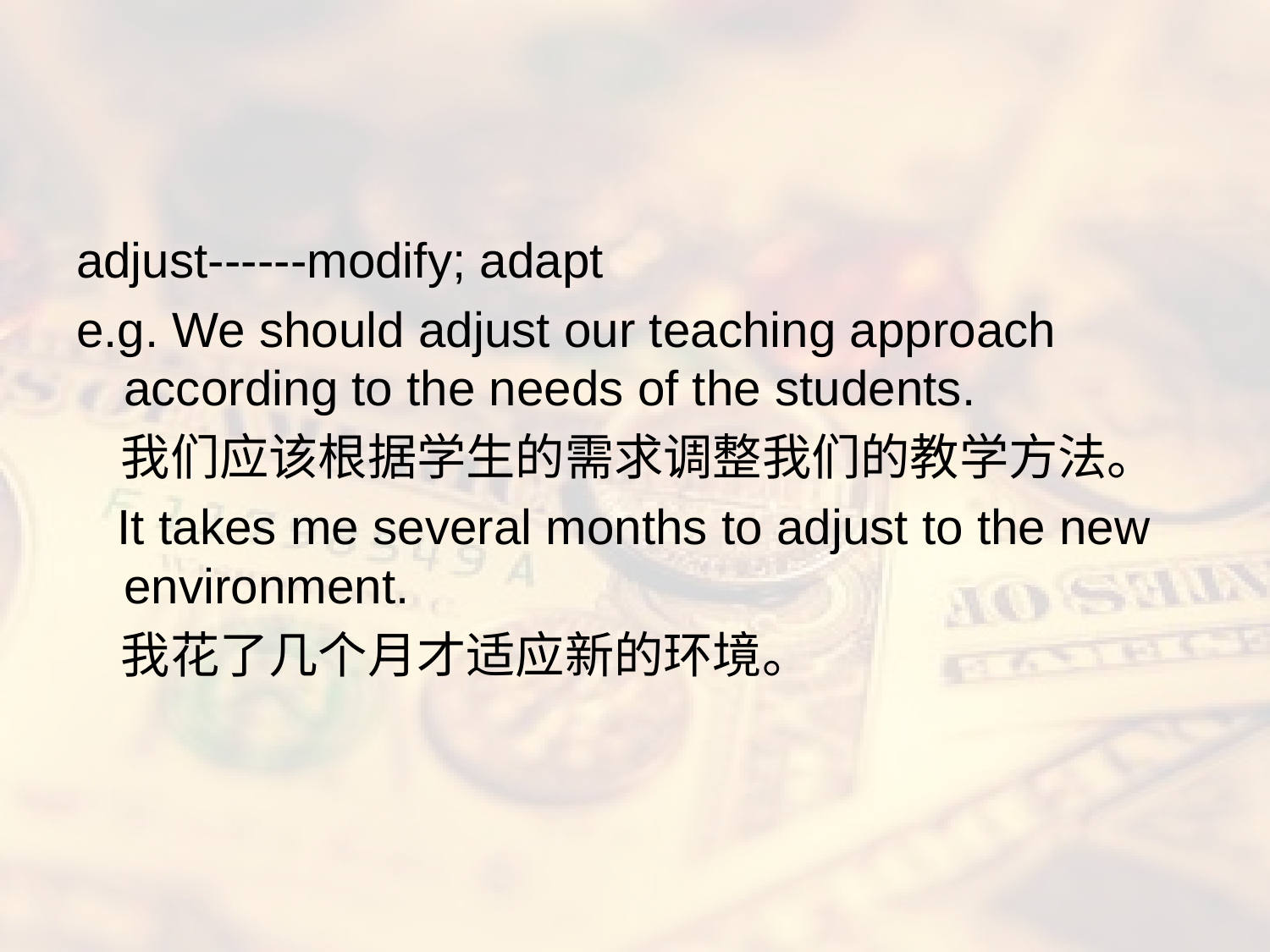

#
adjust------modify; adapt
e.g. We should adjust our teaching approach according to the needs of the students.
   我们应该根据学生的需求调整我们的教学方法。
   It takes me several months to adjust to the new environment.
   我花了几个月才适应新的环境。